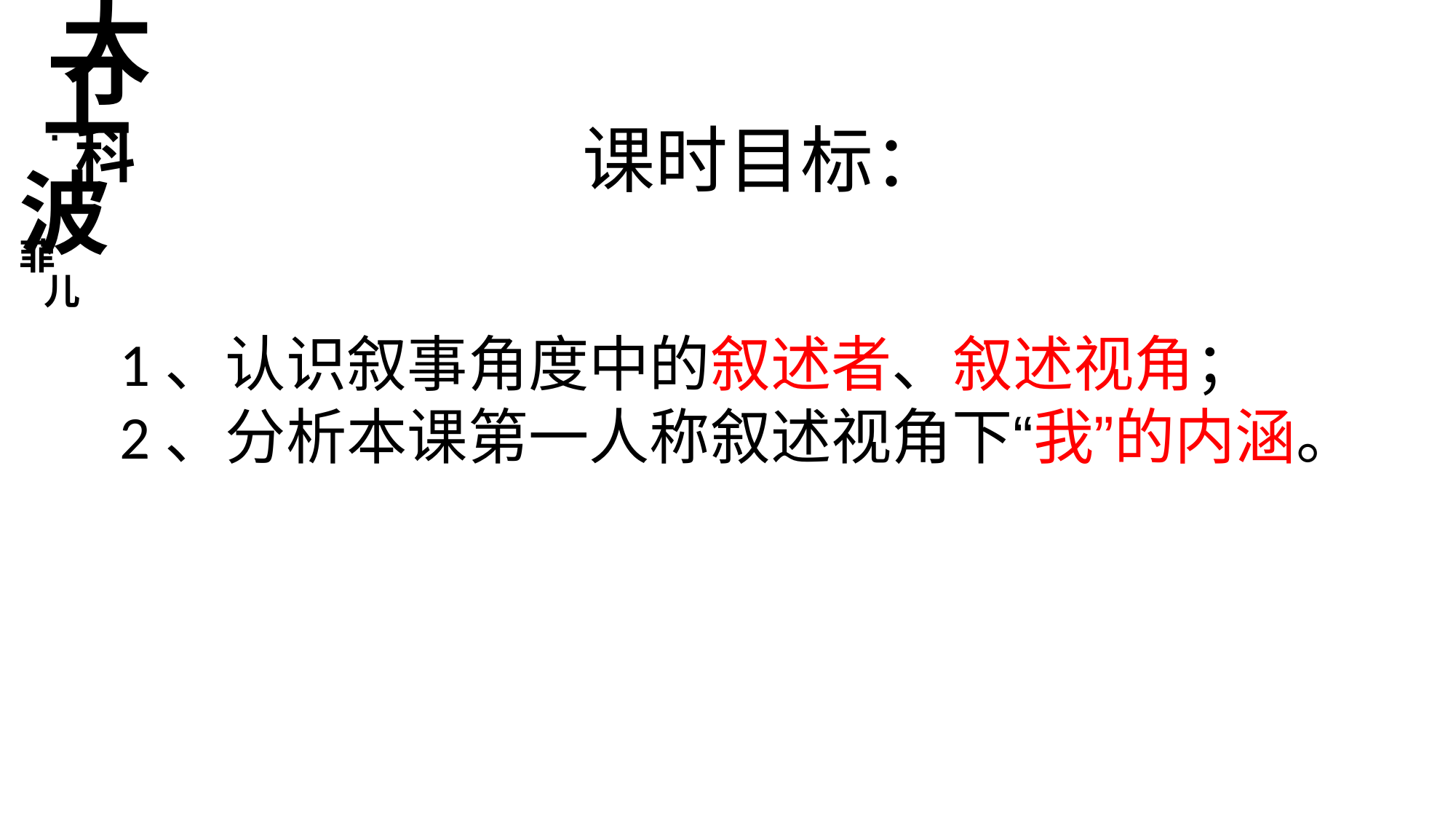

大
 卫
   ·
   科

波
菲

  儿
          课时目标：

1、认识叙事角度中的叙述者、叙述视角；
2、分析本课第一人称叙述视角下“我”的内涵。